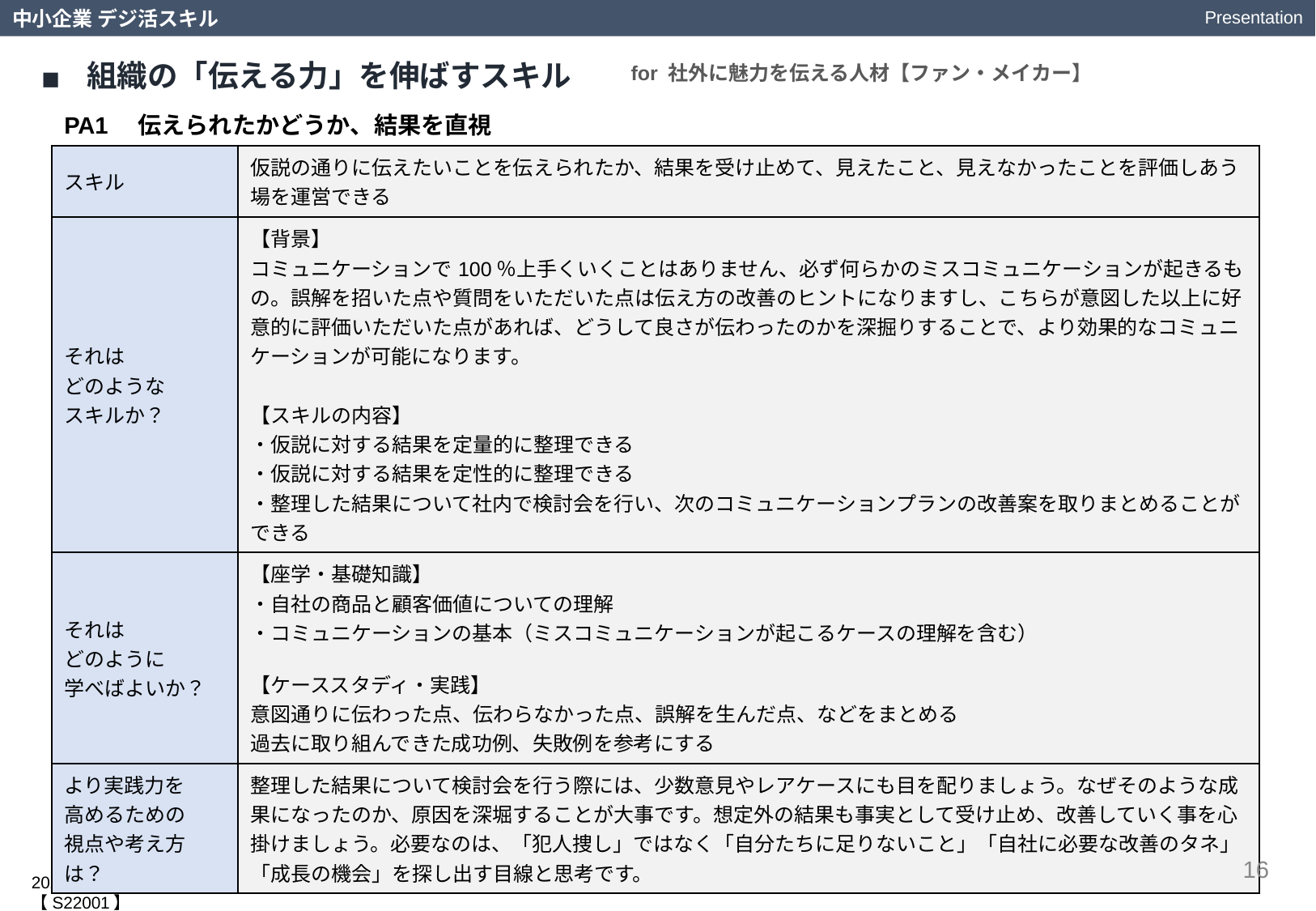

Presentation
中小企業 デジ活スキル
組織の「伝える力」を伸ばすスキル
for 社外に魅力を伝える人材【ファン・メイカー】
PA1　伝えられたかどうか、結果を直視
| スキル | 仮説の通りに伝えたいことを伝えられたか、結果を受け止めて、見えたこと、見えなかったことを評価しあう場を運営できる |
| --- | --- |
| それは どのような スキルか？ | 【背景】 コミュニケーションで100％上手くいくことはありません、必ず何らかのミスコミュニケーションが起きるもの。誤解を招いた点や質問をいただいた点は伝え方の改善のヒントになりますし、こちらが意図した以上に好意的に評価いただいた点があれば、どうして良さが伝わったのかを深掘りすることで、より効果的なコミュニケーションが可能になります。 【スキルの内容】 ・仮説に対する結果を定量的に整理できる ・仮説に対する結果を定性的に整理できる ・整理した結果について社内で検討会を行い、次のコミュニケーションプランの改善案を取りまとめることができる |
| それは どのように 学べばよいか？ | 【座学・基礎知識】 ・自社の商品と顧客価値についての理解 ・コミュニケーションの基本（ミスコミュニケーションが起こるケースの理解を含む） 【ケーススタディ・実践】 意図通りに伝わった点、伝わらなかった点、誤解を生んだ点、などをまとめる 過去に取り組んできた成功例、失敗例を参考にする |
| より実践力を 高めるための 視点や考え方は？ | 整理した結果について検討会を行う際には、少数意見やレアケースにも目を配りましょう。なぜそのような成果になったのか、原因を深堀することが大事です。想定外の結果も事実として受け止め、改善していく事を心掛けましょう。必要なのは、「犯人捜し」ではなく「自分たちに足りないこと」「自社に必要な改善のタネ」「成長の機会」を探し出す目線と思考です。 |
16